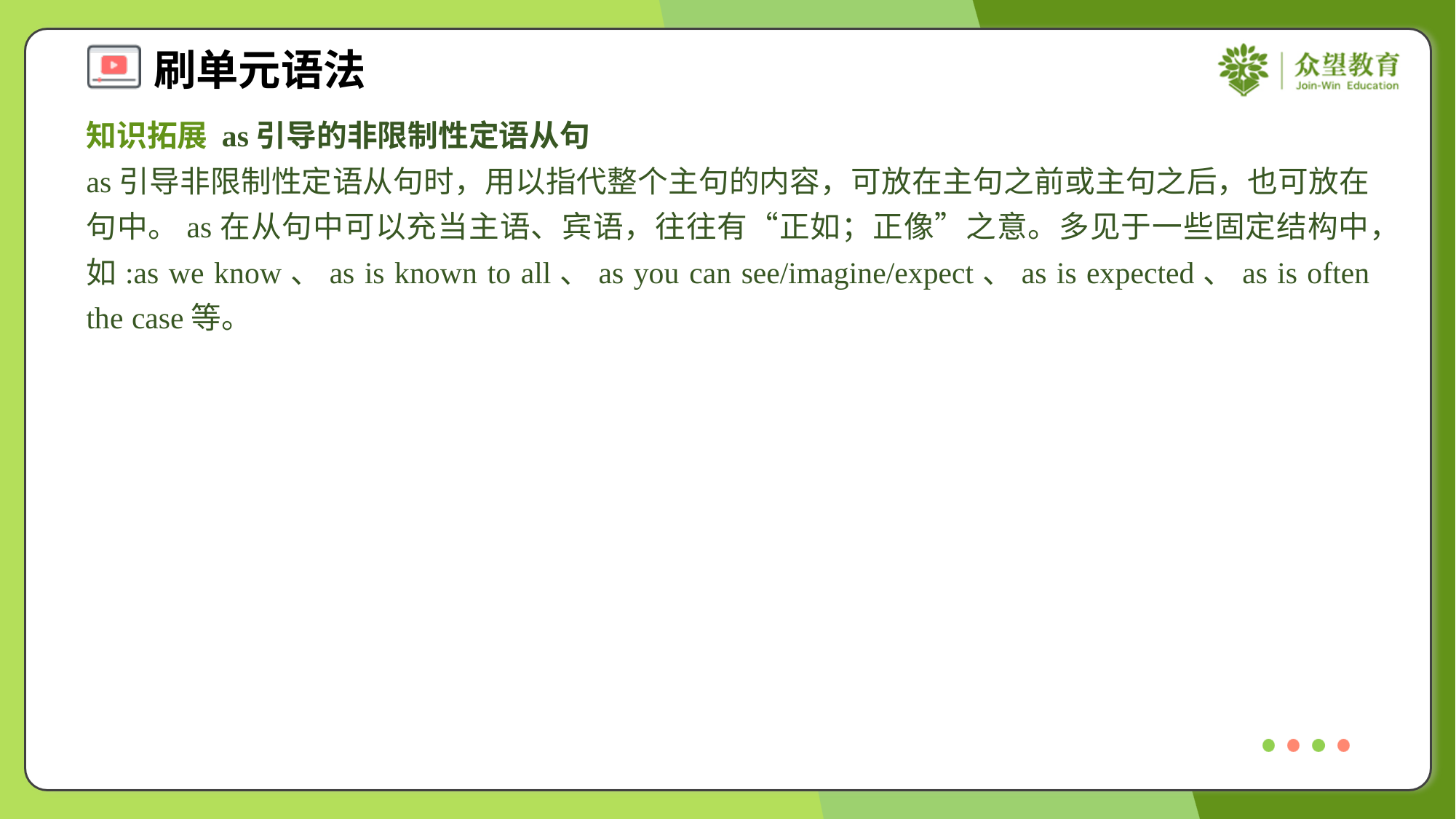

知识拓展 as引导的非限制性定语从句
as引导非限制性定语从句时，用以指代整个主句的内容，可放在主句之前或主句之后，也可放在句中。as在从句中可以充当主语、宾语，往往有“正如；正像”之意。多见于一些固定结构中，如:as we know、as is known to all、as you can see/imagine/expect、as is expected、as is often the case等。